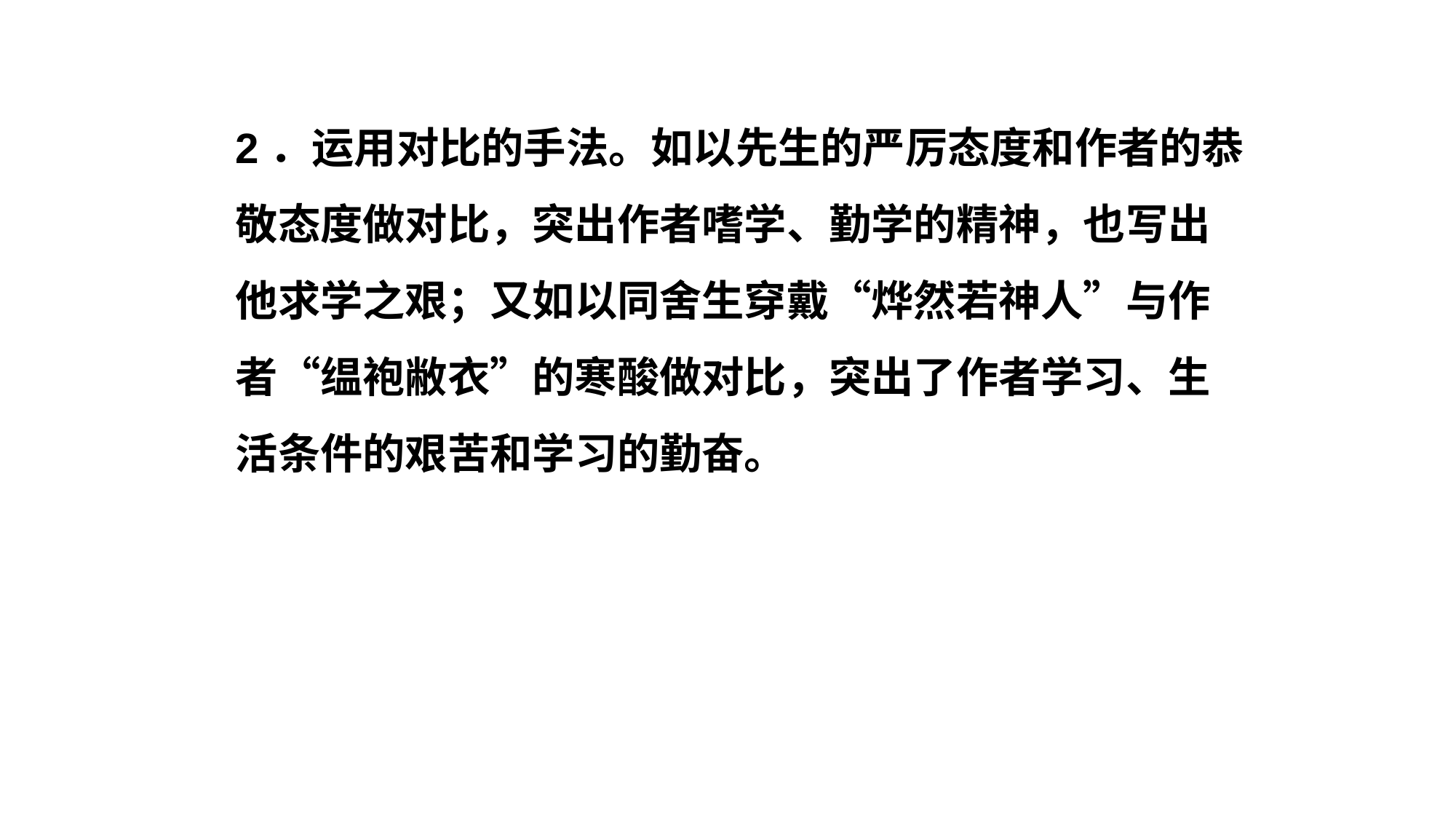

2．运用对比的手法。如以先生的严厉态度和作者的恭敬态度做对比，突出作者嗜学、勤学的精神，也写出他求学之艰；又如以同舍生穿戴“烨然若神人”与作者“缊袍敝衣”的寒酸做对比，突出了作者学习、生活条件的艰苦和学习的勤奋。